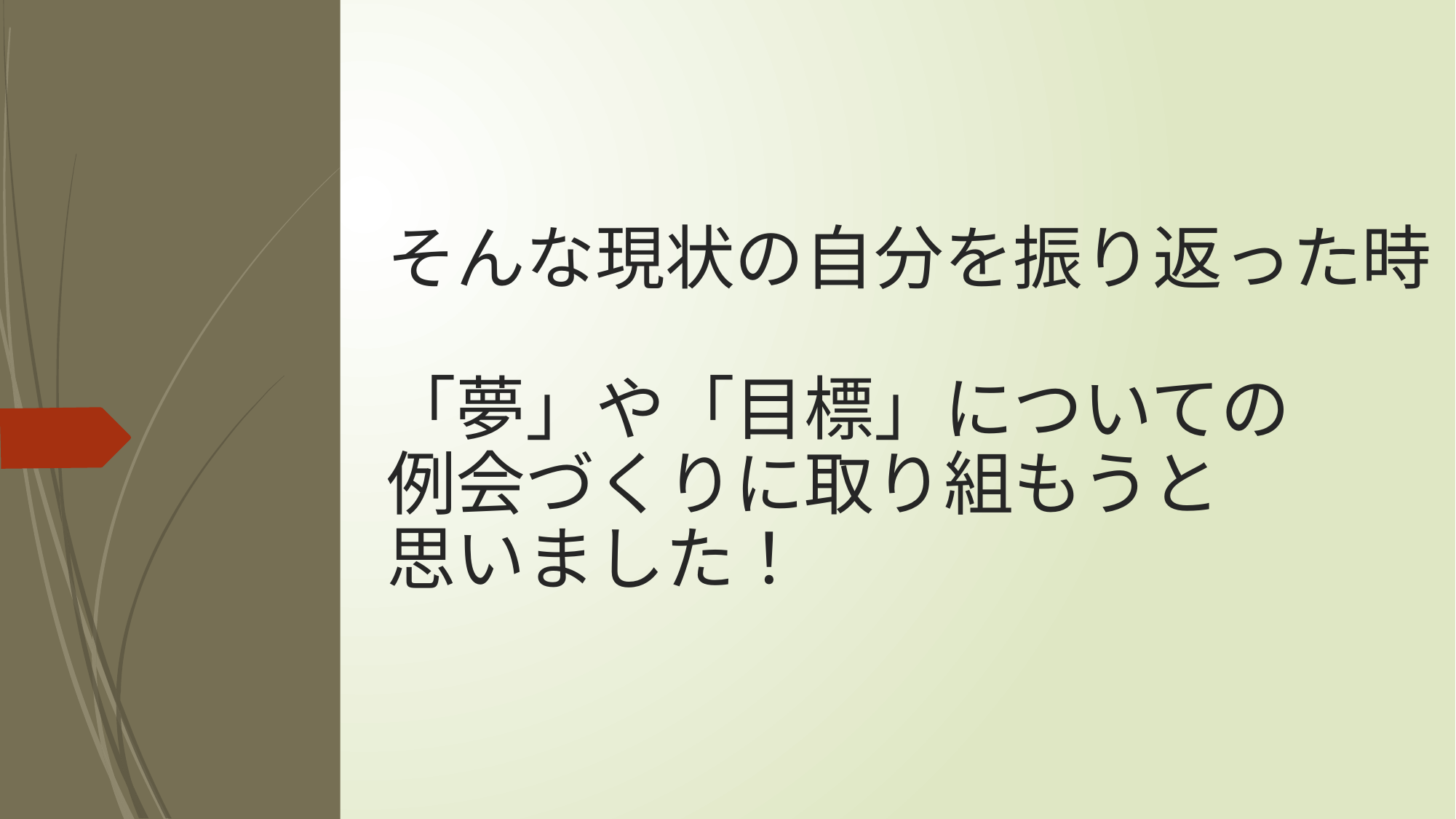

# そんな現状の自分を振り返った時 「夢」や「目標」についての 例会づくりに取り組もうと 思いました！